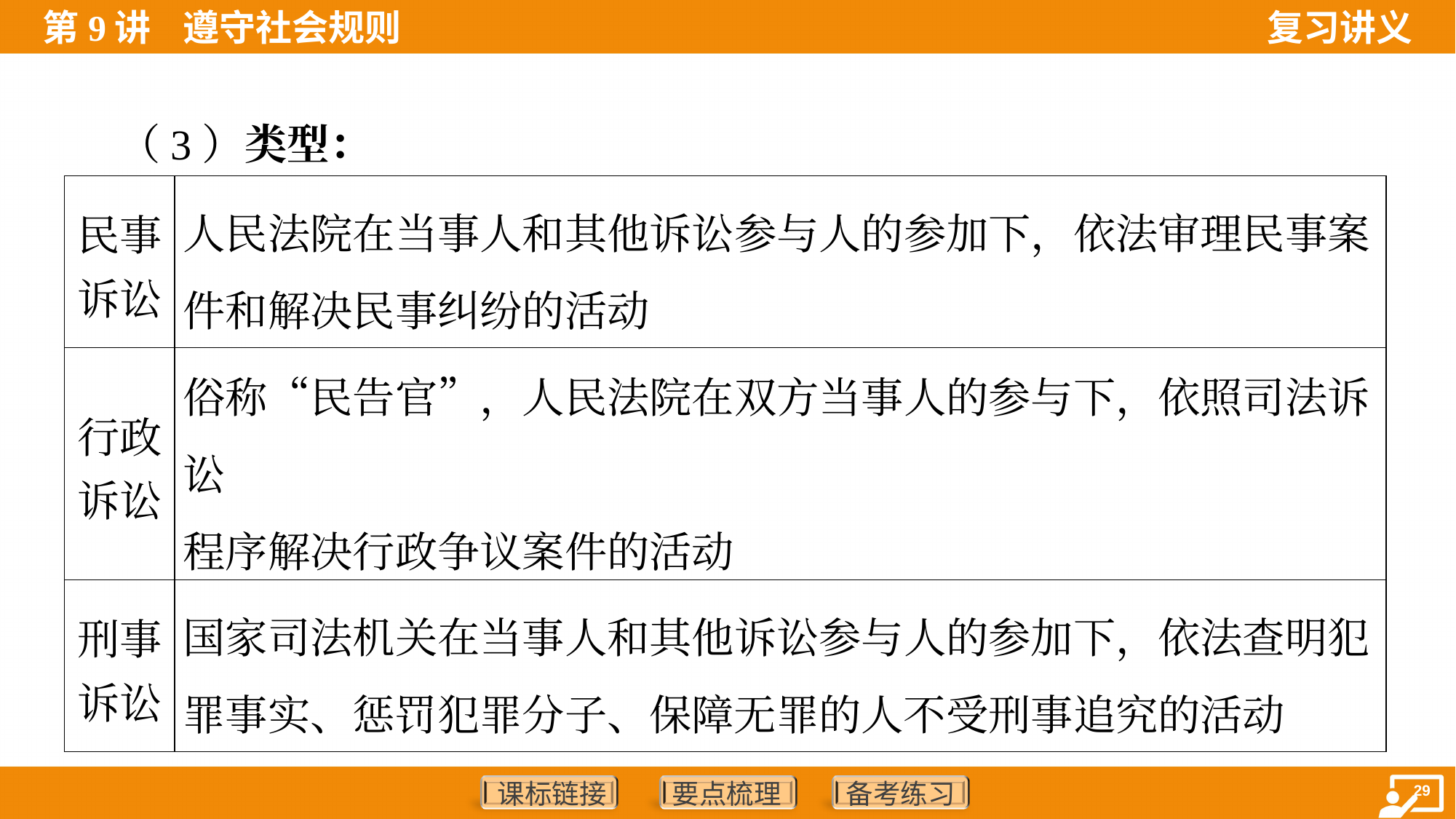

（3）类型：
| 民事 诉讼 | 人民法院在当事人和其他诉讼参与人的参加下，依法审理民事案 件和解决民事纠纷的活动 |
| --- | --- |
| 行政 诉讼 | 俗称“民告官”，人民法院在双方当事人的参与下，依照司法诉讼 程序解决行政争议案件的活动 |
| 刑事 诉讼 | 国家司法机关在当事人和其他诉讼参与人的参加下，依法查明犯 罪事实、惩罚犯罪分子、保障无罪的人不受刑事追究的活动 |